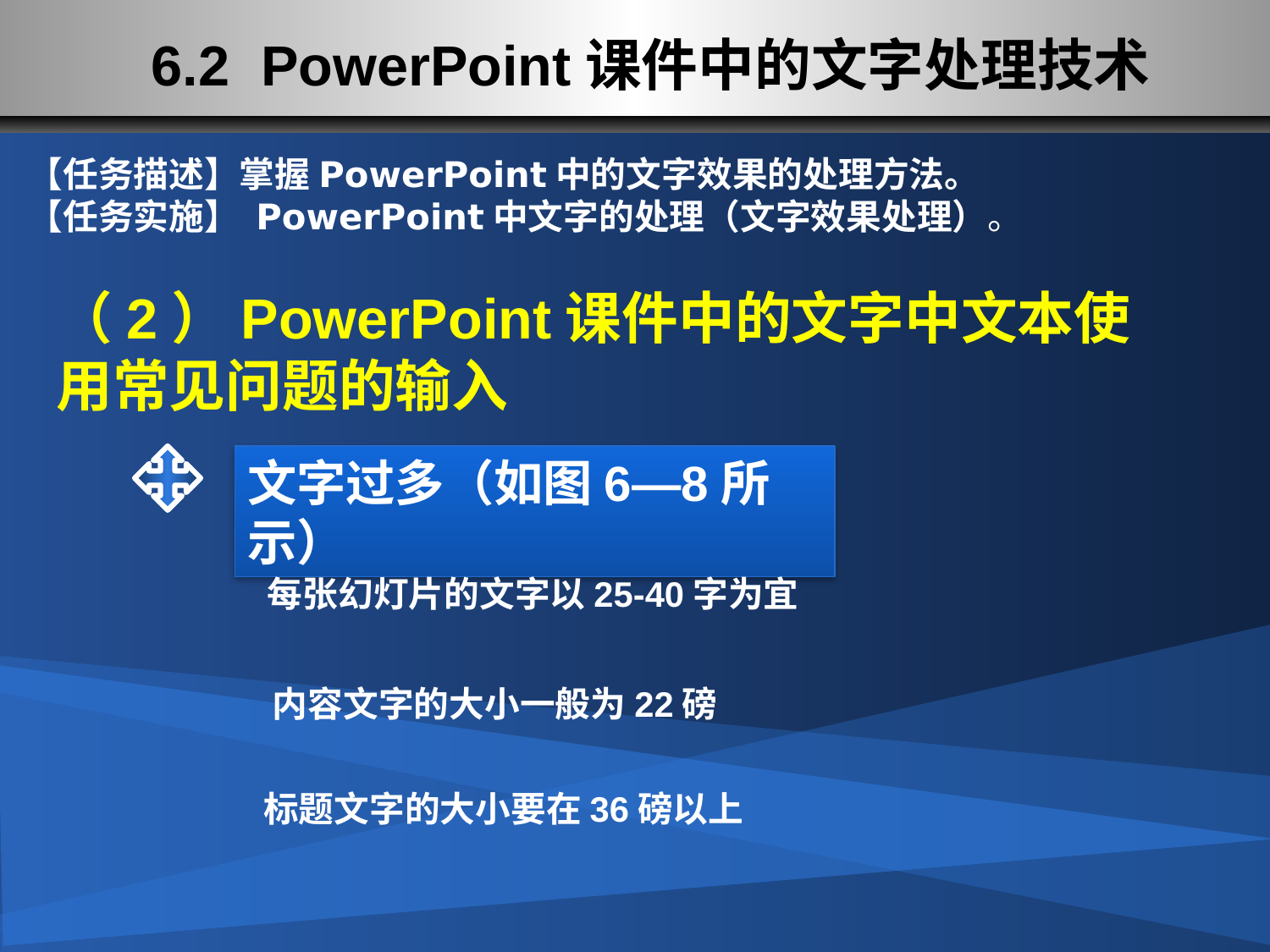

# 6.2  PowerPoint课件中的文字处理技术
【任务描述】掌握PowerPoint中的文字效果的处理方法。
【任务实施】 PowerPoint中文字的处理（文字效果处理）。
（2）PowerPoint课件中的文字中文本使用常见问题的输入

文字过多（如图6—8所示）
每张幻灯片的文字以25-40字为宜
内容文字的大小一般为22磅
标题文字的大小要在36磅以上